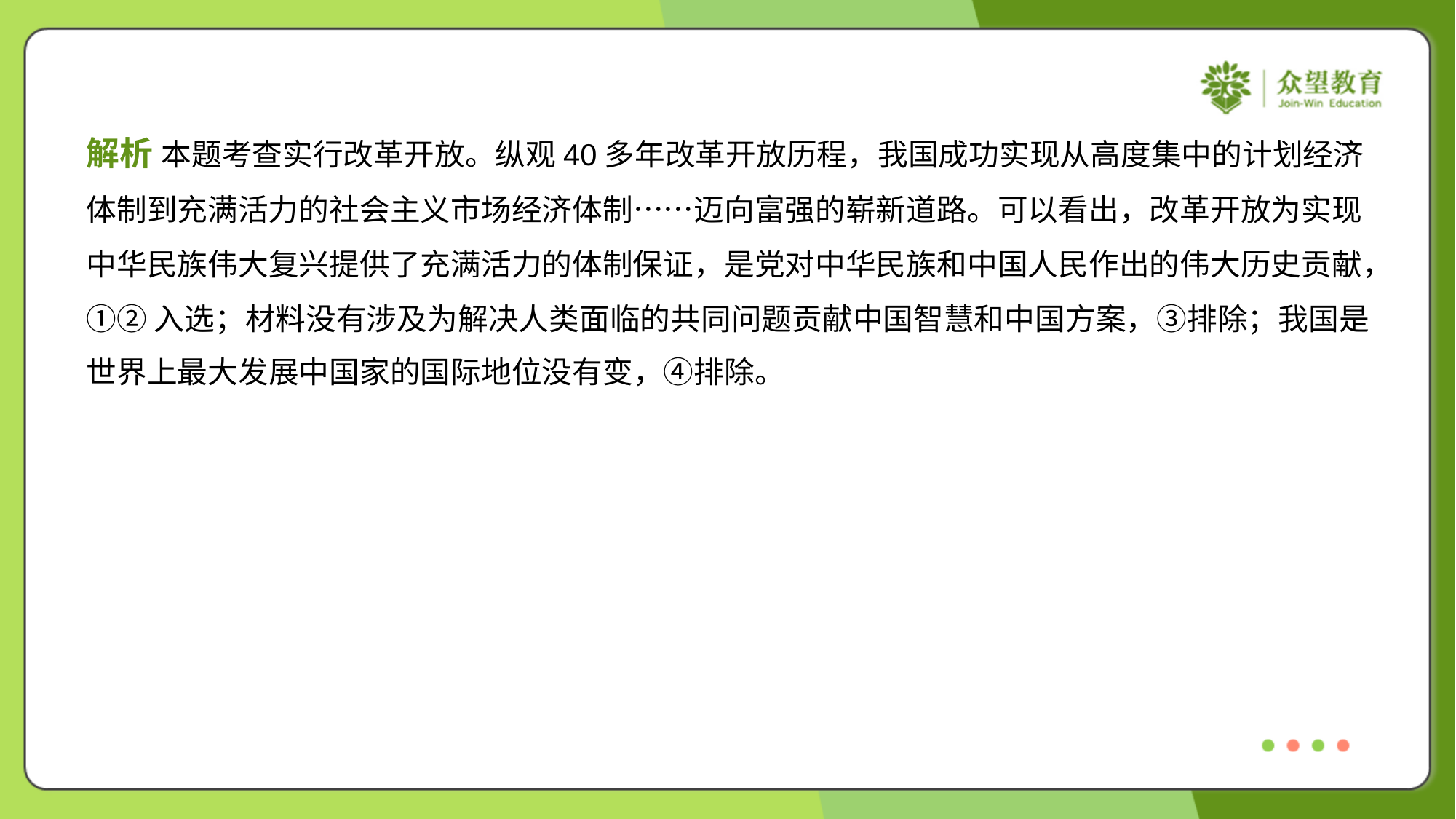

解析 本题考查实行改革开放。纵观40多年改革开放历程，我国成功实现从高度集中的计划经济
体制到充满活力的社会主义市场经济体制……迈向富强的崭新道路。可以看出，改革开放为实现
中华民族伟大复兴提供了充满活力的体制保证，是党对中华民族和中国人民作出的伟大历史贡献，
①②入选；材料没有涉及为解决人类面临的共同问题贡献中国智慧和中国方案，③排除；我国是
世界上最大发展中国家的国际地位没有变，④排除。